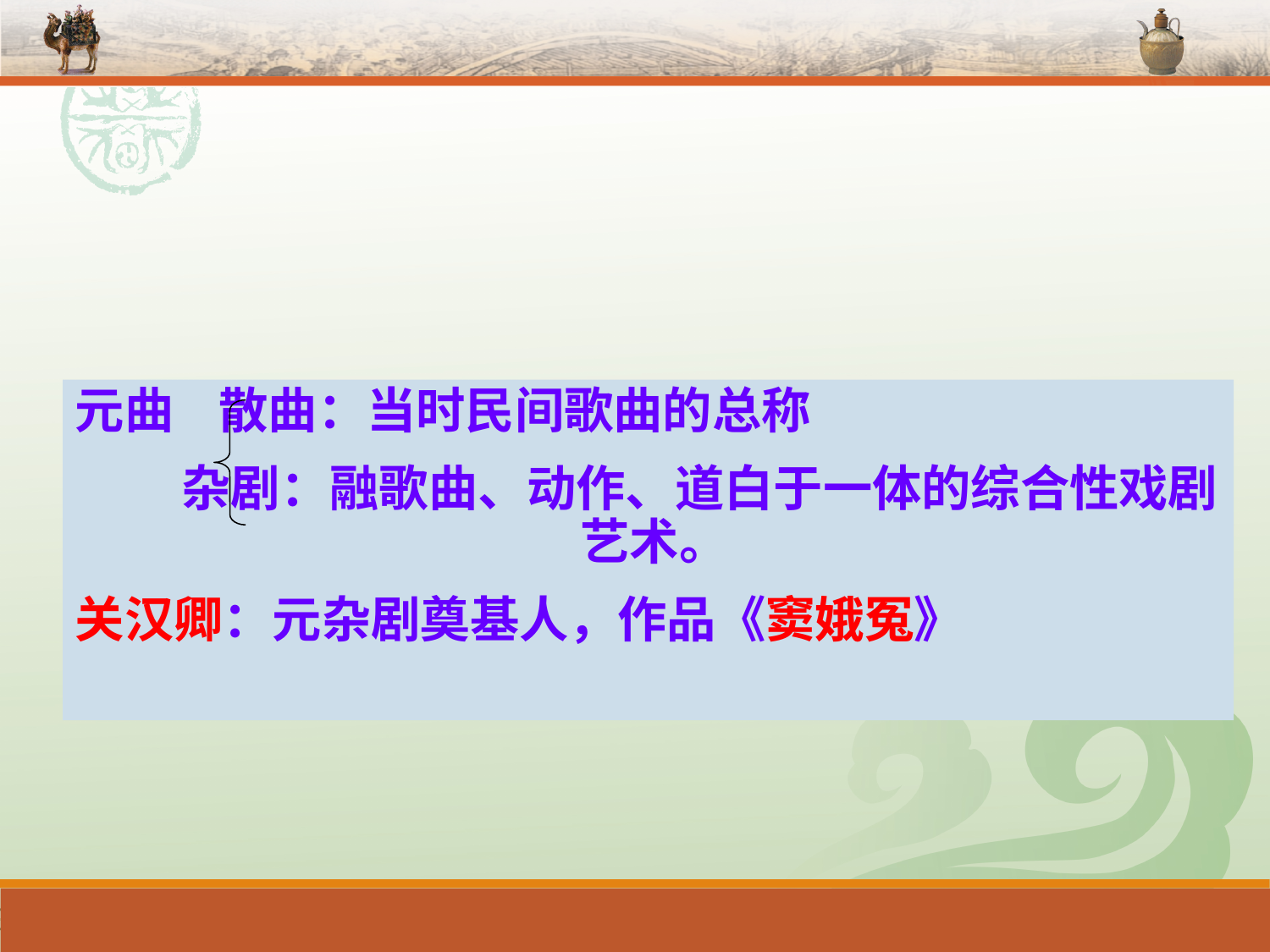

元曲    散曲：当时民间歌曲的总称
       杂剧：融歌曲、动作、道白于一体的综合性戏剧艺术。
关汉卿：元杂剧奠基人，作品《窦娥冤》